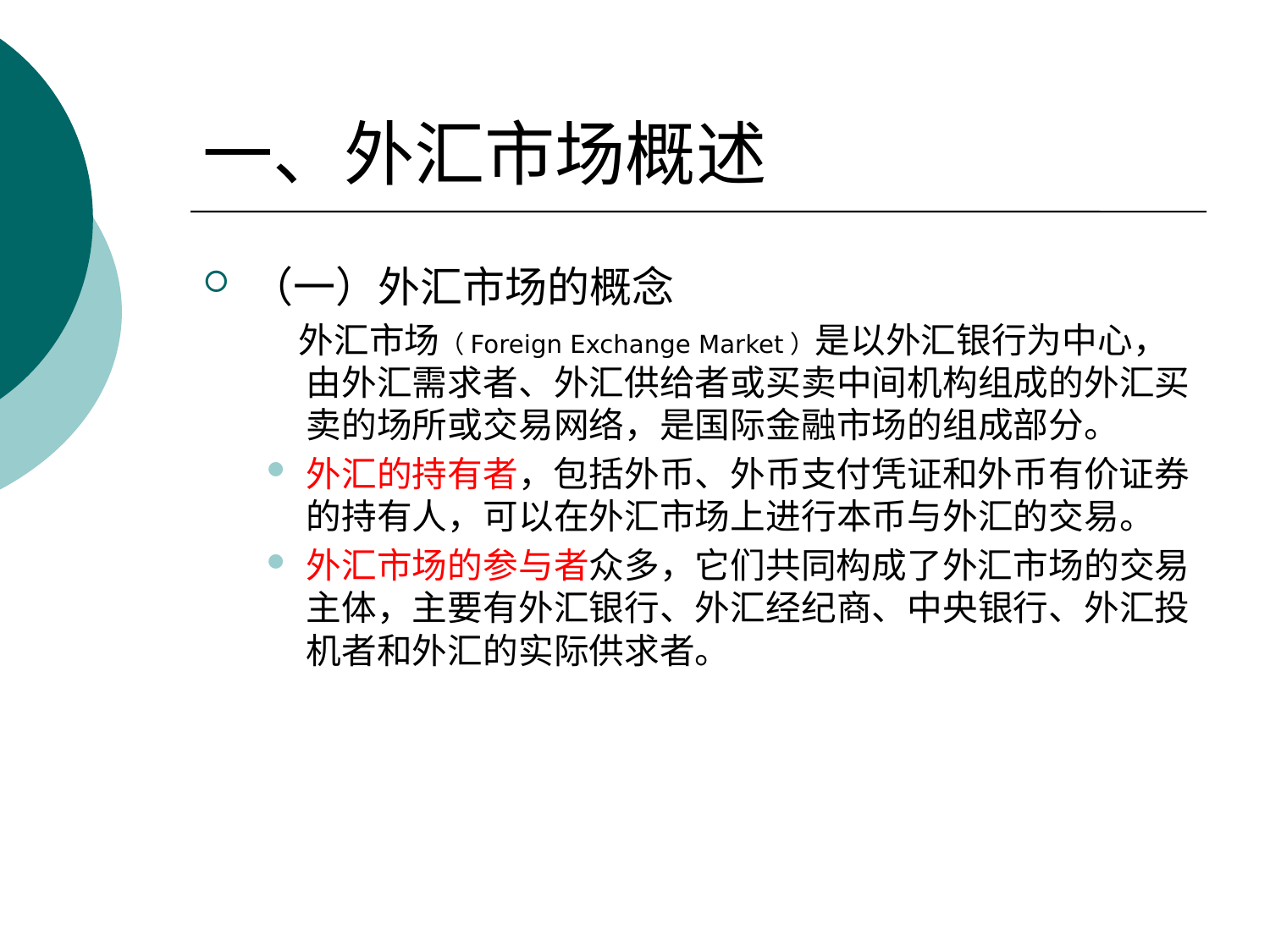

# 一、外汇市场概述
（一）外汇市场的概念
   外汇市场（Foreign Exchange Market）是以外汇银行为中心，由外汇需求者、外汇供给者或买卖中间机构组成的外汇买卖的场所或交易网络，是国际金融市场的组成部分。
外汇的持有者，包括外币、外币支付凭证和外币有价证券的持有人，可以在外汇市场上进行本币与外汇的交易。
外汇市场的参与者众多，它们共同构成了外汇市场的交易主体，主要有外汇银行、外汇经纪商、中央银行、外汇投机者和外汇的实际供求者。